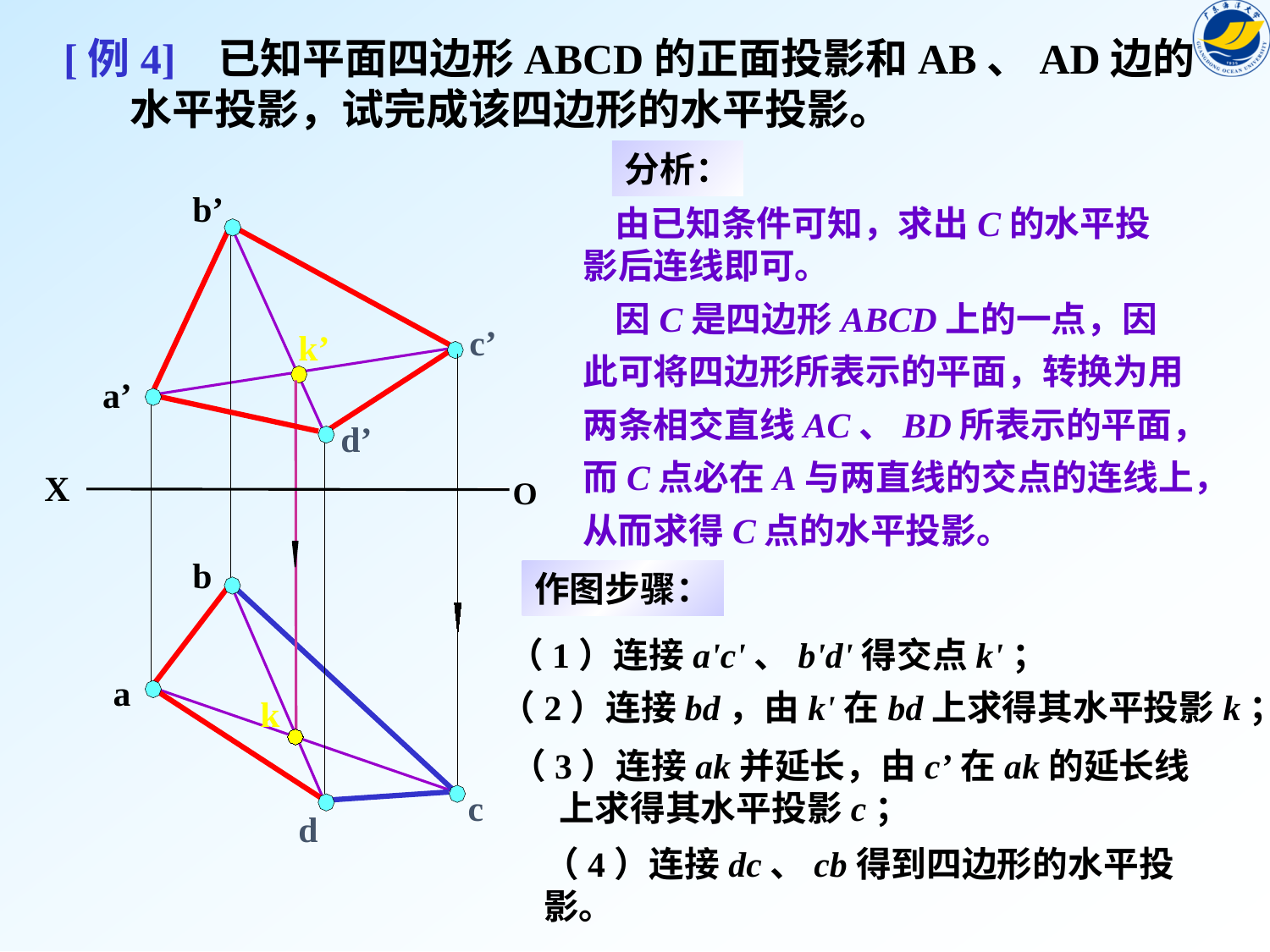

[例4]   已知平面四边形ABCD的正面投影和AB、AD边的
       水平投影，试完成该四边形的水平投影。
b’

c’

a’

d’
X
O

b

a

d

分析：
   由已知条件可知，求出C的水平投
影后连线即可。
   因C是四边形ABCD上的一点，因
此可将四边形所表示的平面，转换为用
两条相交直线AC、BD所表示的平面，
而C点必在A与两直线的交点的连线上，
从而求得C点的水平投影。

k’

作图步骤：

（1）连接a'c'、b'd'得交点k'；
（2）连接bd，由k'在bd上求得其水平投影k；
k

（3）连接ak并延长，由c’在ak的延长线
     上求得其水平投影c；
c

（4）连接dc、cb得到四边形的水平投影。